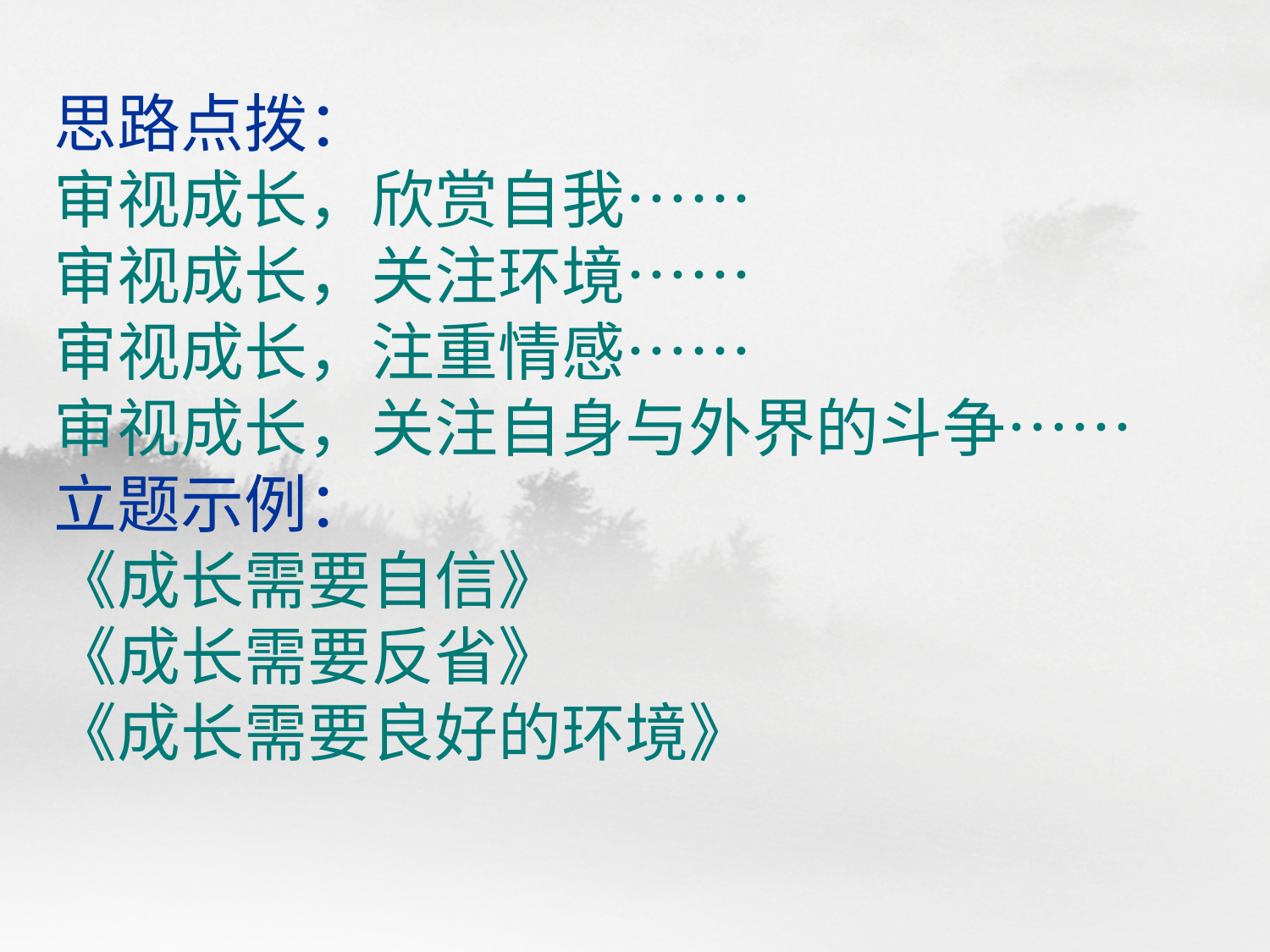

# 思路点拨： 审视成长，欣赏自我…… 审视成长，关注环境…… 审视成长，注重情感…… 审视成长，关注自身与外界的斗争…… 立题示例： 《成长需要自信》 《成长需要反省》 《成长需要良好的环境》